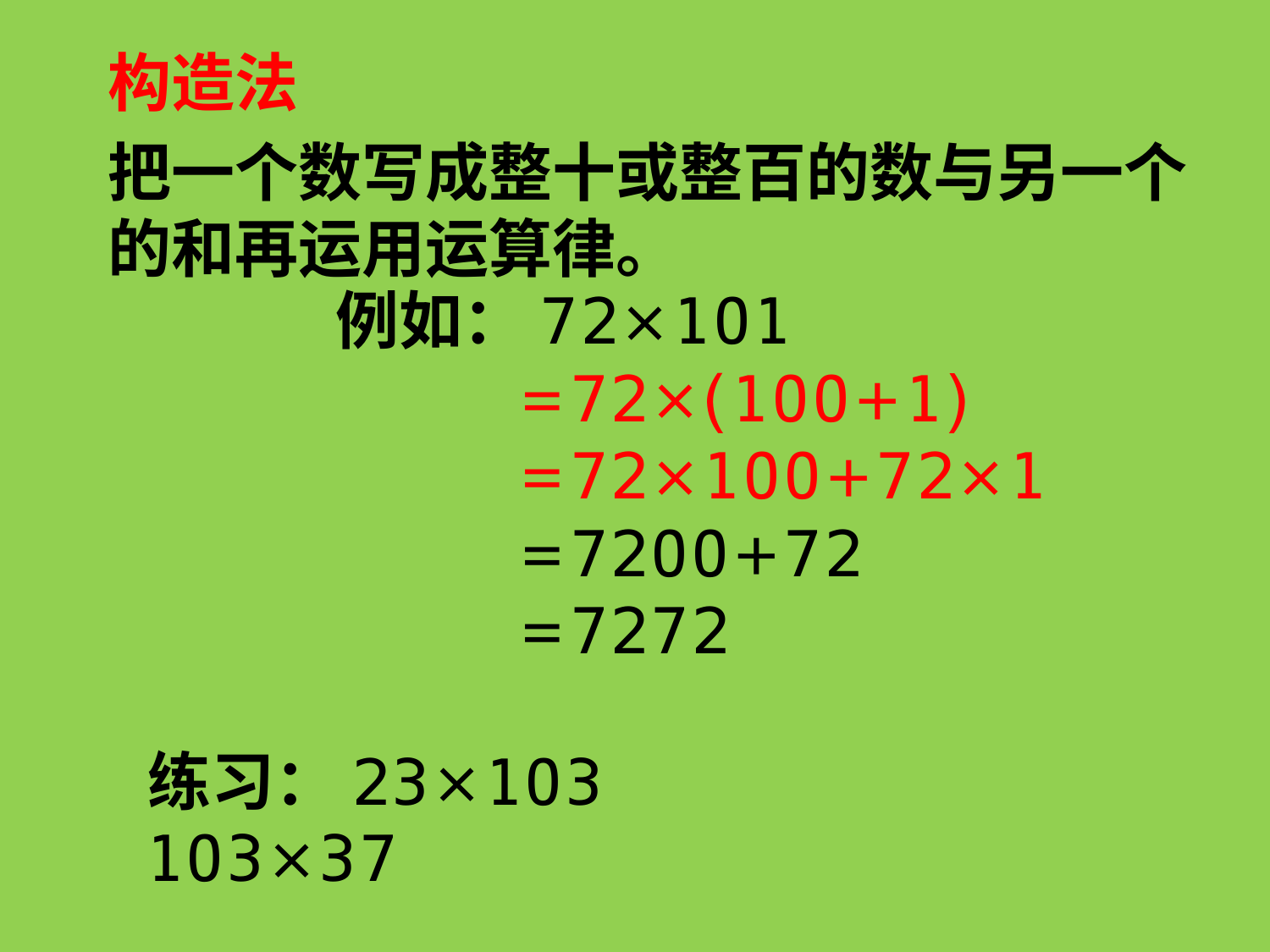

构造法
把一个数写成整十或整百的数与另一个的和再运用运算律。
   例如：72×101
             =72×(100+1)
             =72×100+72×1
             =7200+72
             =7272
练习：23×103                   103×37